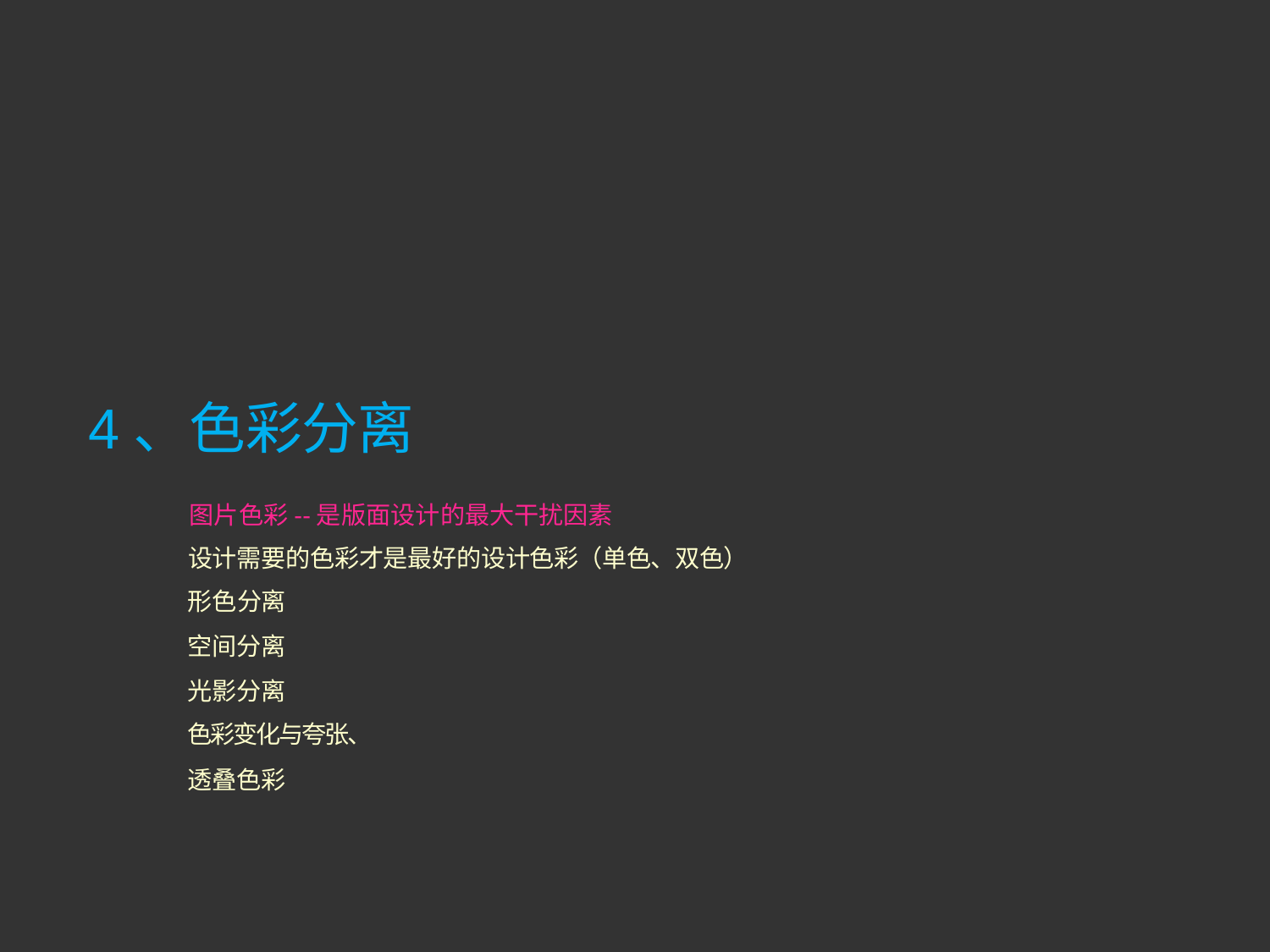

4、色彩分离

图片色彩--是版面设计的最大干扰因素
设计需要的色彩才是最好的设计色彩（单色、双色）
形色分离
空间分离
光影分离
色彩变化与夸张、
透叠色彩